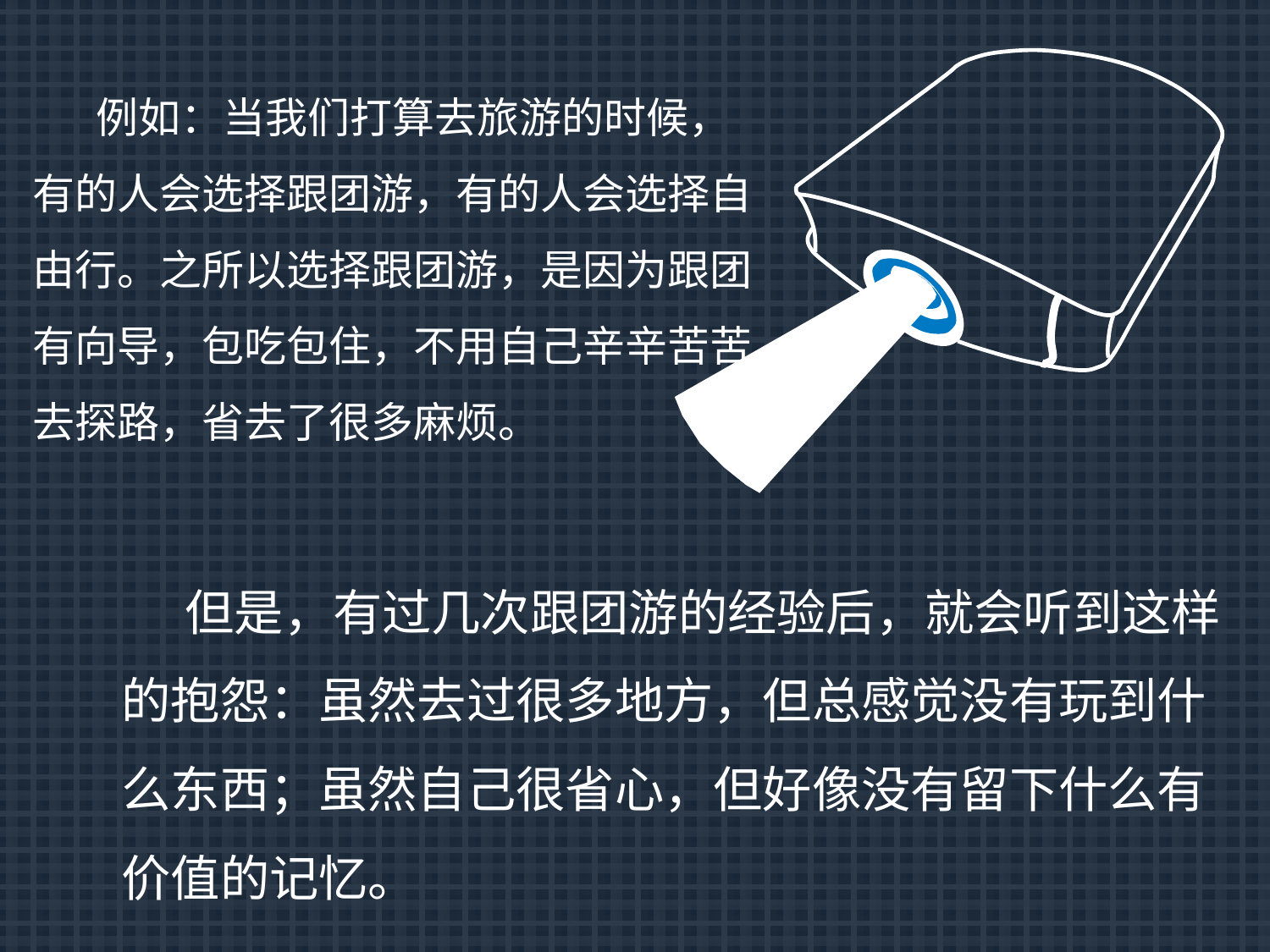

例如：当我们打算去旅游的时候，有的人会选择跟团游，有的人会选择自由行。之所以选择跟团游，是因为跟团有向导，包吃包住，不用自己辛辛苦苦去探路，省去了很多麻烦。

但是，有过几次跟团游的经验后，就会听到这样的抱怨：虽然去过很多地方，但总感觉没有玩到什么东西；虽然自己很省心，但好像没有留下什么有价值的记忆。